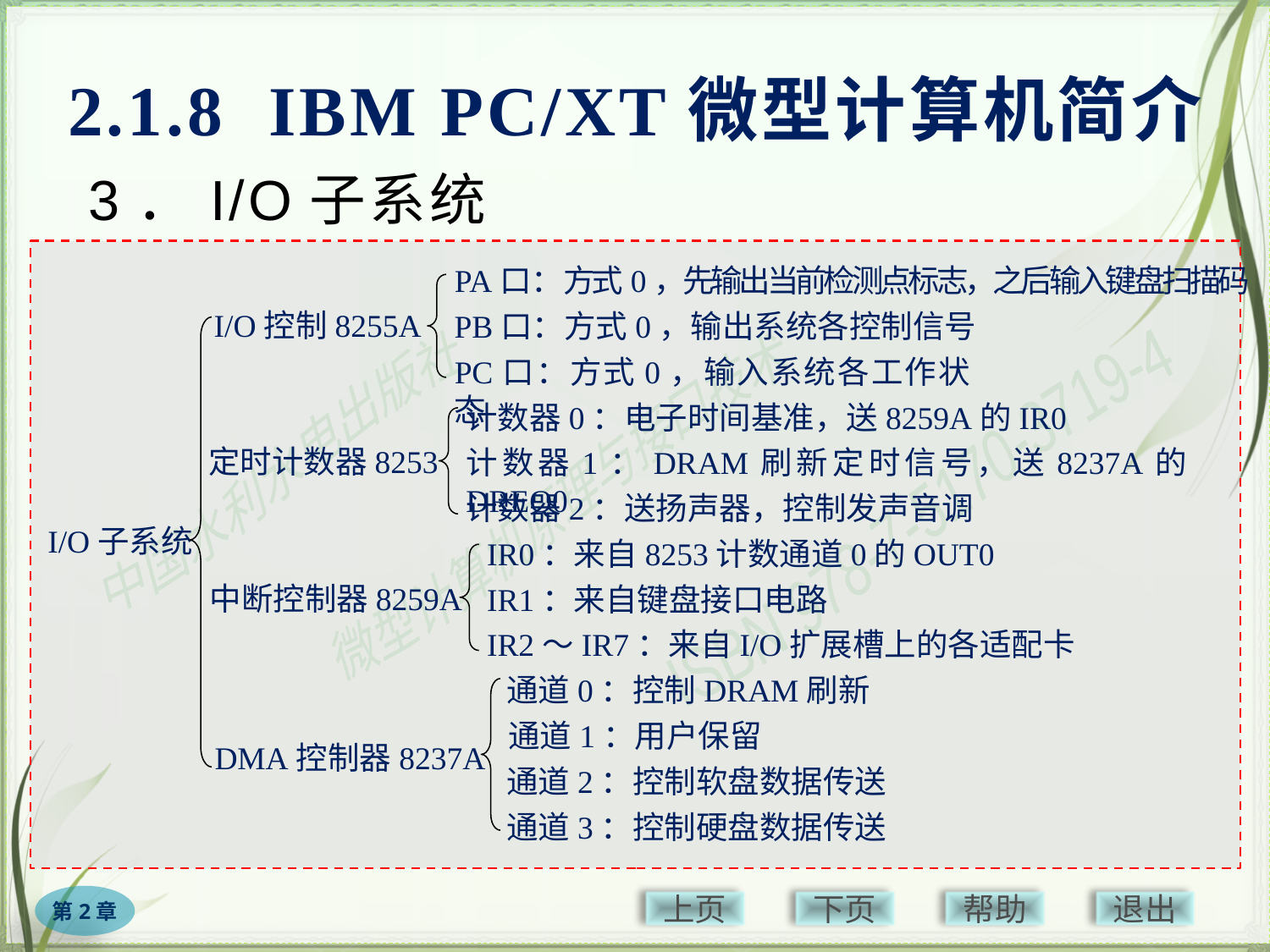

2.1.8  IBM PC/XT微型计算机简介
# 3．I/O子系统

PA口：方式0，先输出当前检测点标志，之后输入键盘扫描码

I/O控制8255A
PB口：方式0，输出系统各控制信号

PC口：方式0，输入系统各工作状态
计数器0：电子时间基准，送8259A的IR0

定时计数器8253
计数器1：DRAM刷新定时信号，送8237A的DREQ0
计数器2：送扬声器，控制发声音调
I/O子系统
IR0：来自8253计数通道0的OUT0

中断控制器8259A
IR1：来自键盘接口电路
IR2～IR7：来自I/O扩展槽上的各适配卡
通道0：控制DRAM刷新

通道1：用户保留
DMA控制器8237A
通道2：控制软盘数据传送
通道3：控制硬盘数据传送